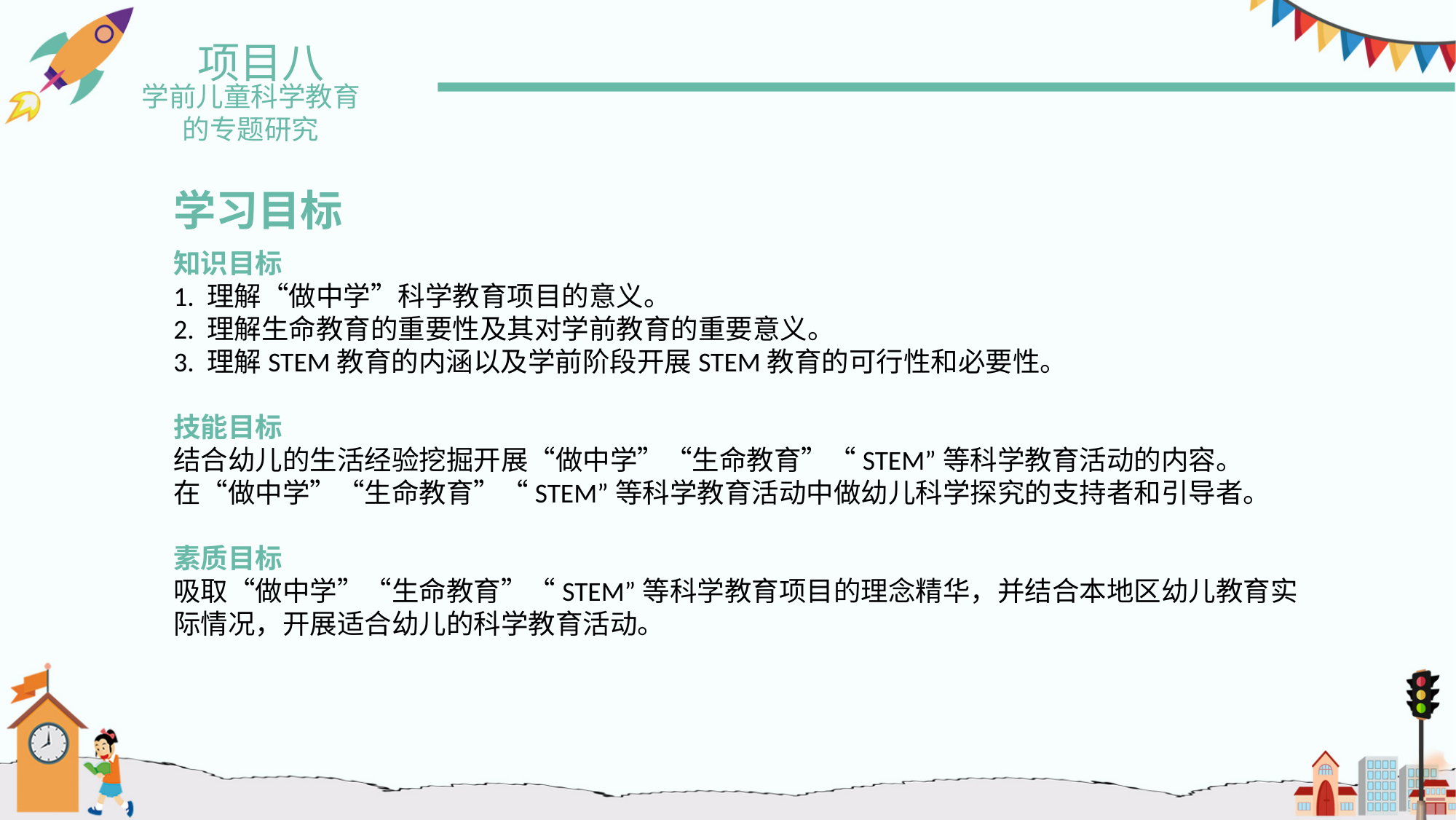

项目八
学前儿童科学教育
的专题研究

学习目标
知识目标
1. 理解“做中学”科学教育项目的意义。
2. 理解生命教育的重要性及其对学前教育的重要意义。
3. 理解STEM教育的内涵以及学前阶段开展STEM教育的可行性和必要性。

技能目标
结合幼儿的生活经验挖掘开展“做中学”“生命教育”“STEM”等科学教育活动的内容。
在“做中学”“生命教育”“STEM”等科学教育活动中做幼儿科学探究的支持者和引导者。

素质目标
吸取“做中学”“生命教育”“STEM”等科学教育项目的理念精华，并结合本地区幼儿教育实际情况，开展适合幼儿的科学教育活动。